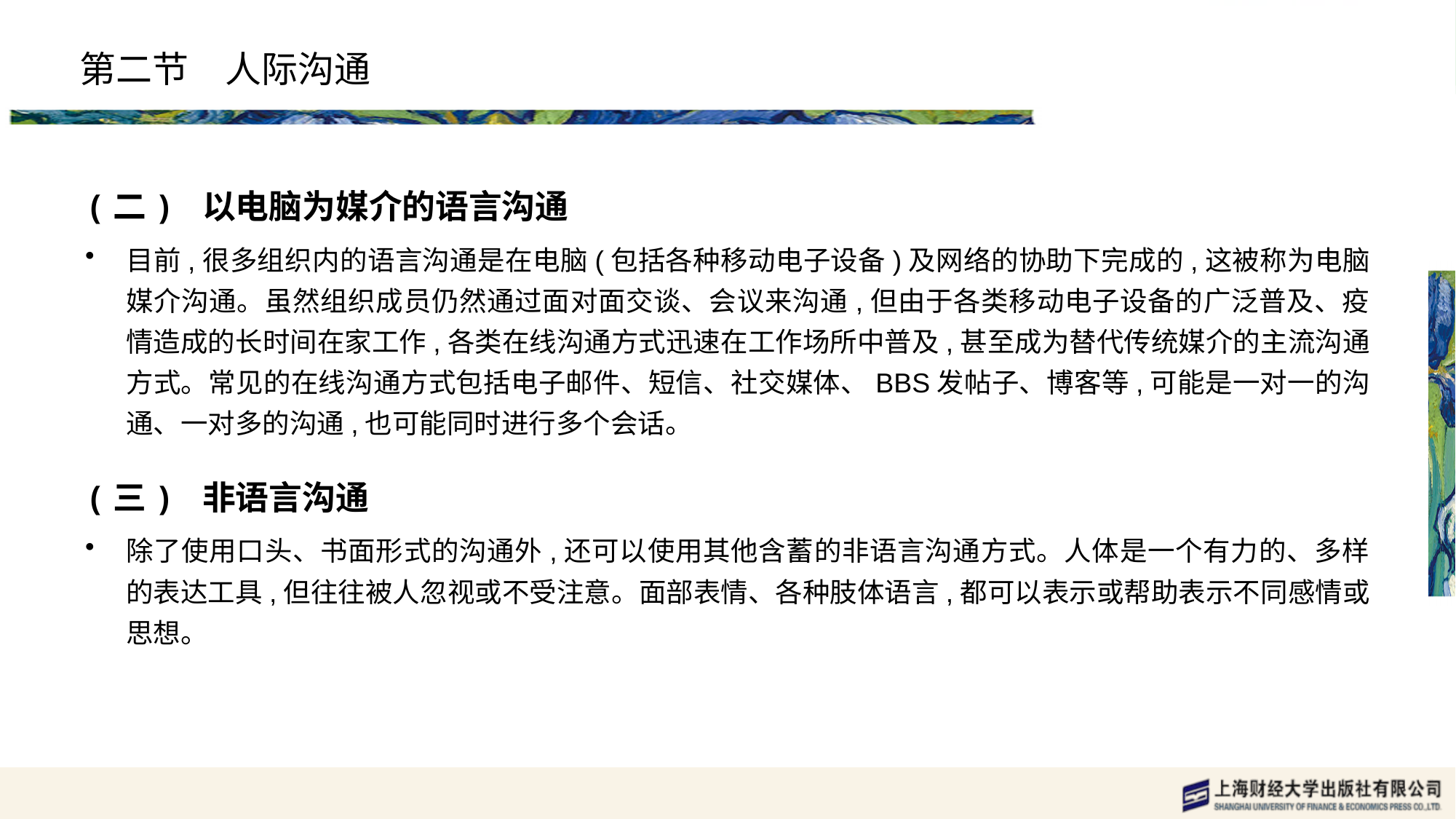

# 第二节　人际沟通
(二) 以电脑为媒介的语言沟通
目前,很多组织内的语言沟通是在电脑(包括各种移动电子设备)及网络的协助下完成的,这被称为电脑媒介沟通。虽然组织成员仍然通过面对面交谈、会议来沟通,但由于各类移动电子设备的广泛普及、疫情造成的长时间在家工作,各类在线沟通方式迅速在工作场所中普及,甚至成为替代传统媒介的主流沟通方式。常见的在线沟通方式包括电子邮件、短信、社交媒体、BBS发帖子、博客等,可能是一对一的沟通、一对多的沟通,也可能同时进行多个会话。
(三) 非语言沟通
除了使用口头、书面形式的沟通外,还可以使用其他含蓄的非语言沟通方式。人体是一个有力的、多样的表达工具,但往往被人忽视或不受注意。面部表情、各种肢体语言,都可以表示或帮助表示不同感情或思想。